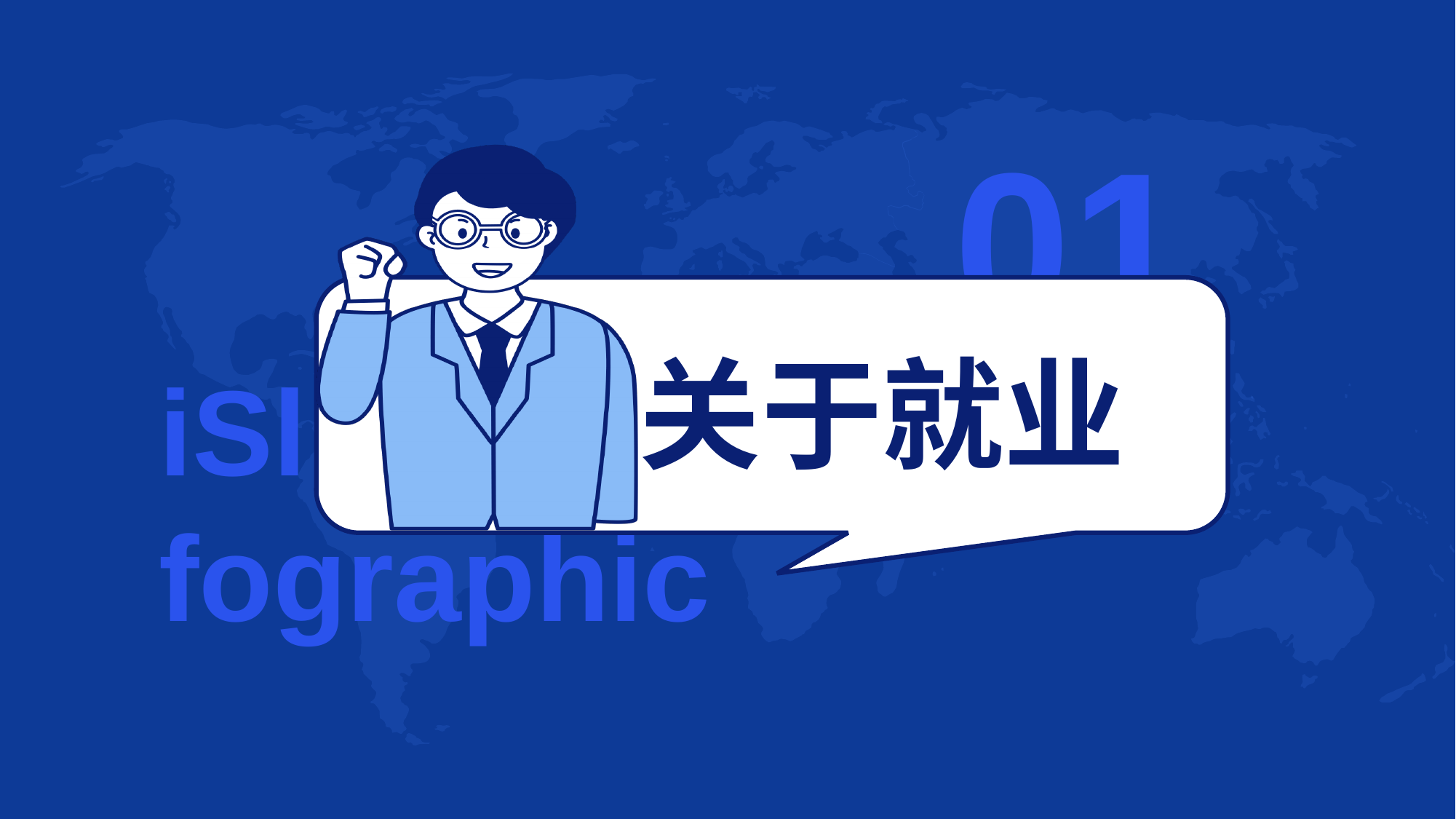

0 1

关 于就业
iSlide in fographic